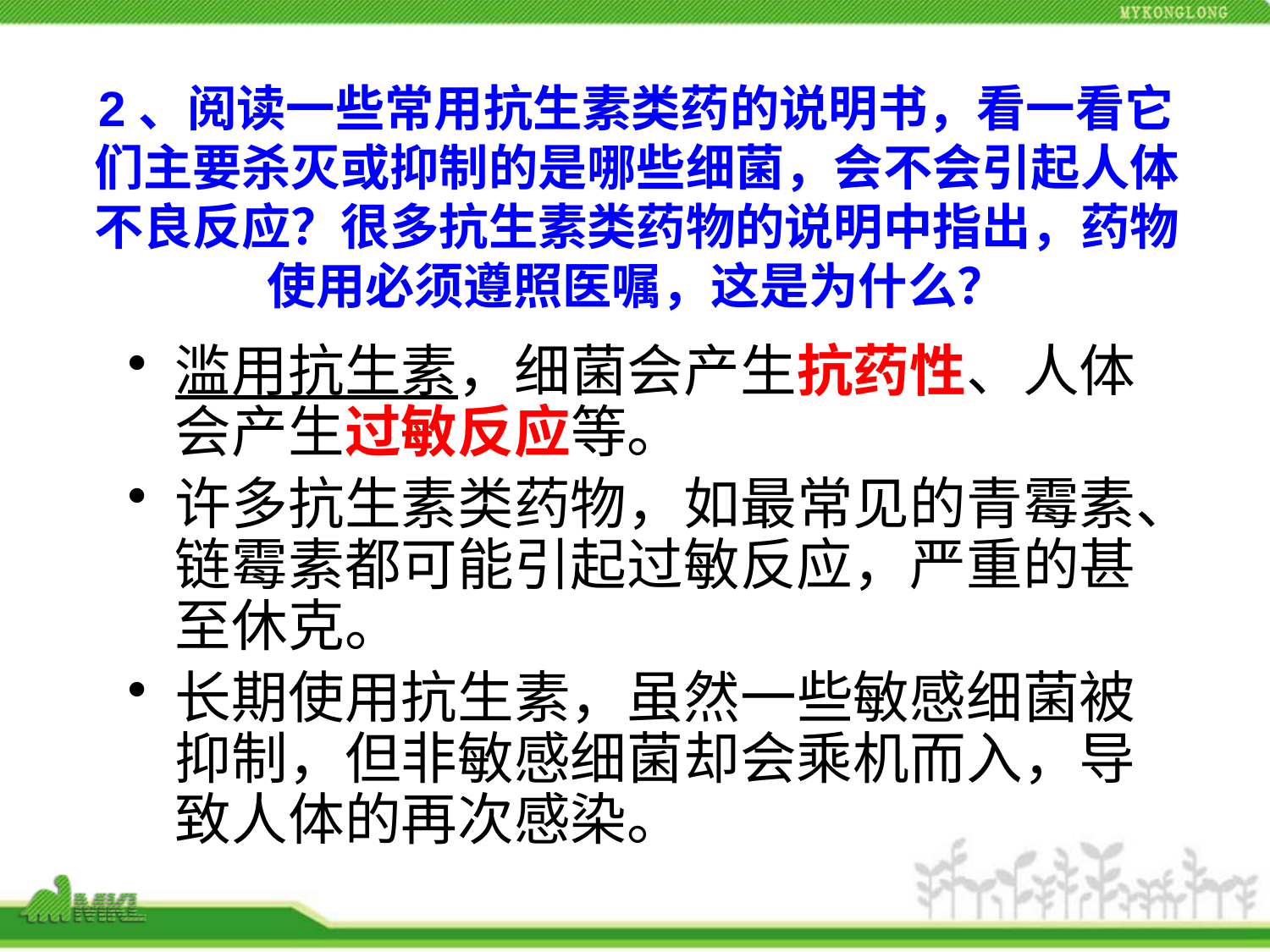

2、阅读一些常用抗生素类药的说明书，看一看它们主要杀灭或抑制的是哪些细菌，会不会引起人体不良反应？很多抗生素类药物的说明中指出，药物使用必须遵照医嘱，这是为什么？
# 滥用抗生素，细菌会产生抗药性、人体会产生过敏反应等。
许多抗生素类药物，如最常见的青霉素、链霉素都可能引起过敏反应，严重的甚至休克。
长期使用抗生素，虽然一些敏感细菌被抑制，但非敏感细菌却会乘机而入，导致人体的再次感染。